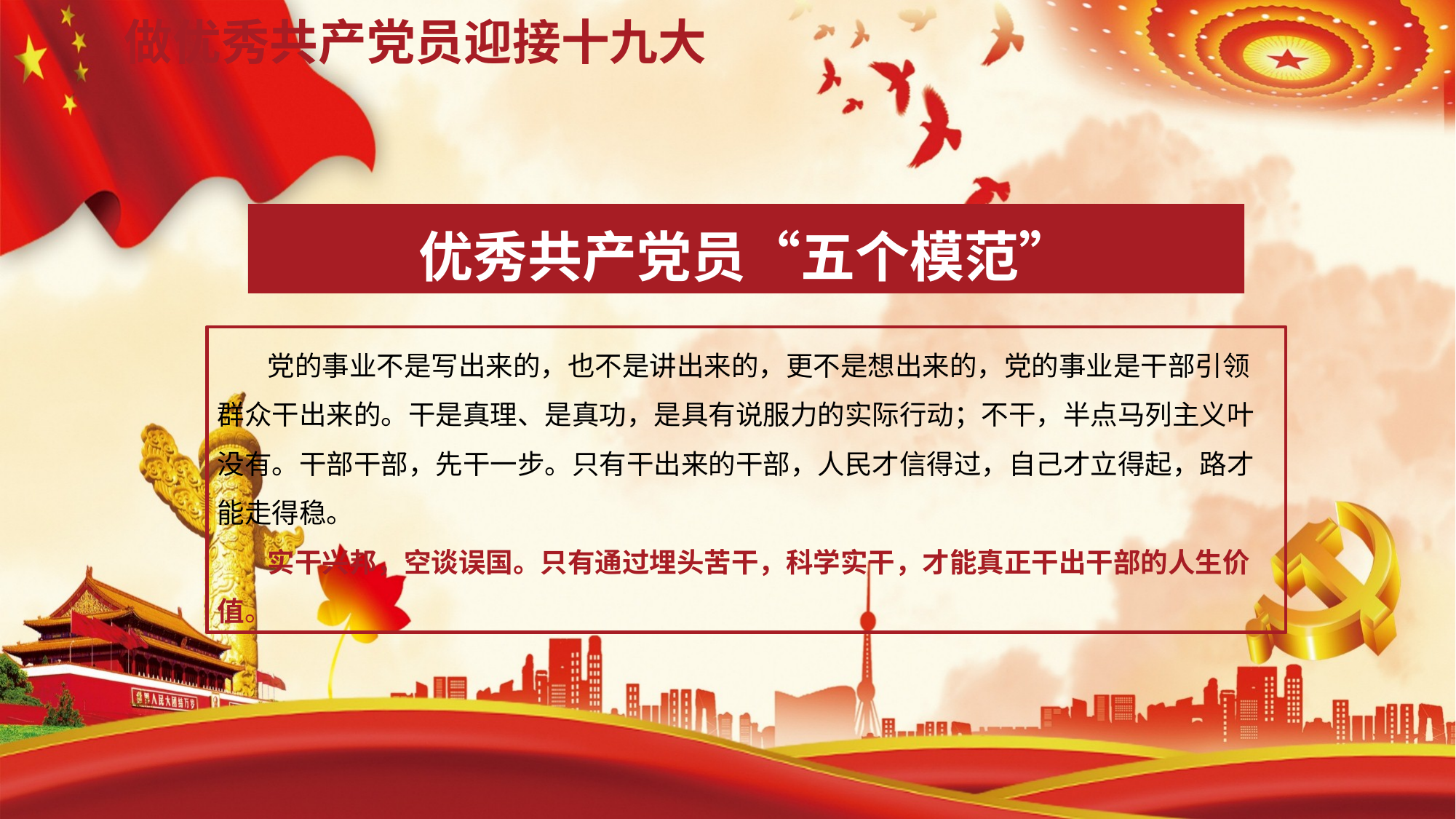

# 做优秀共产党员迎接十九大
优秀共产党员“五个模范”
       党的事业不是写出来的，也不是讲出来的，更不是想出来的，党的事业是干部引领群众干出来的。干是真理、是真功，是具有说服力的实际行动；不干，半点马列主义叶没有。干部干部，先干一步。只有干出来的干部，人民才信得过，自己才立得起，路才能走得稳。
       实干兴邦，空谈误国。只有通过埋头苦干，科学实干，才能真正干出干部的人生价值。